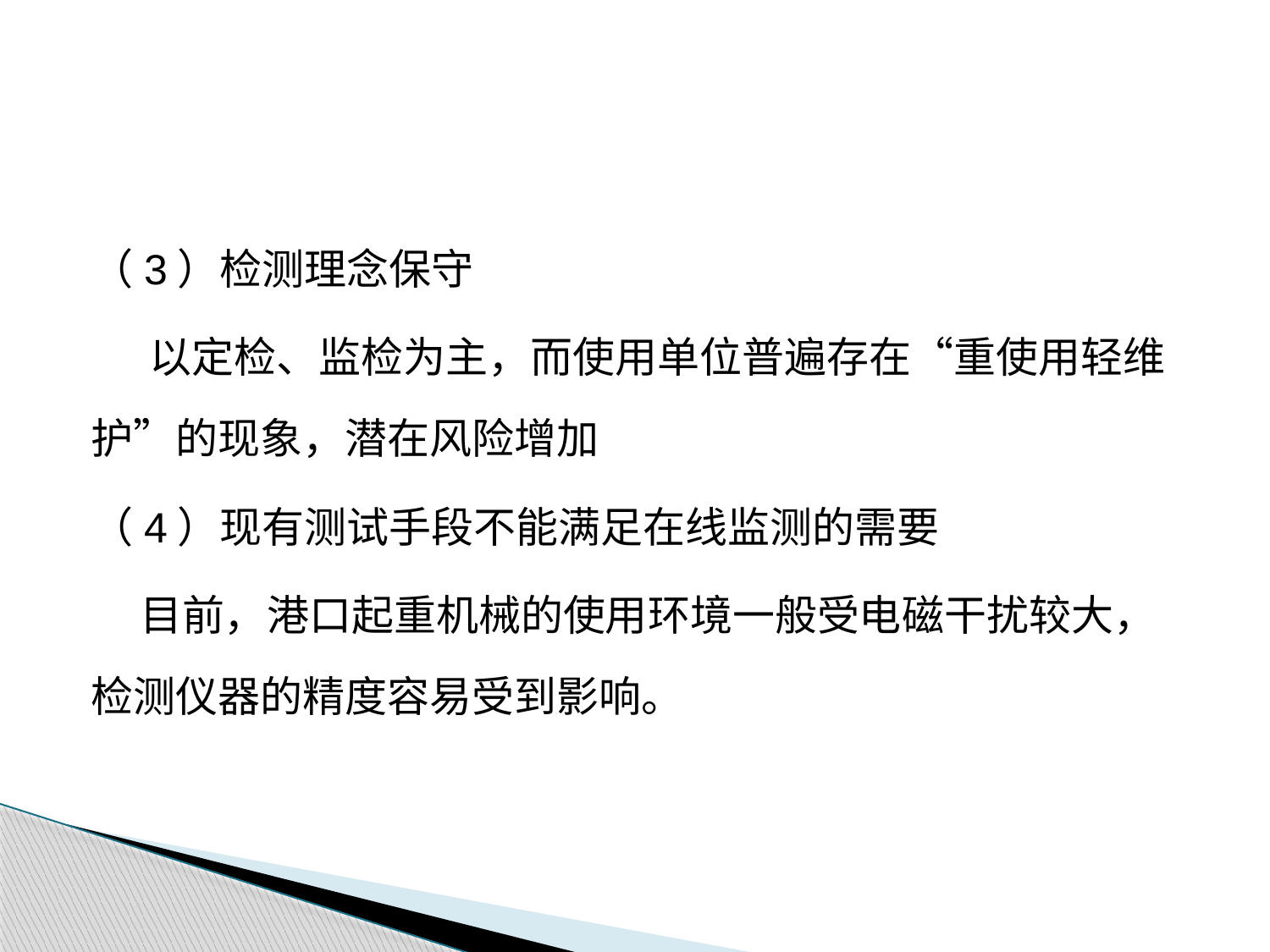

（3）检测理念保守
     以定检、监检为主，而使用单位普遍存在“重使用轻维护”的现象，潜在风险增加
（4）现有测试手段不能满足在线监测的需要
    目前，港口起重机械的使用环境一般受电磁干扰较大，检测仪器的精度容易受到影响。